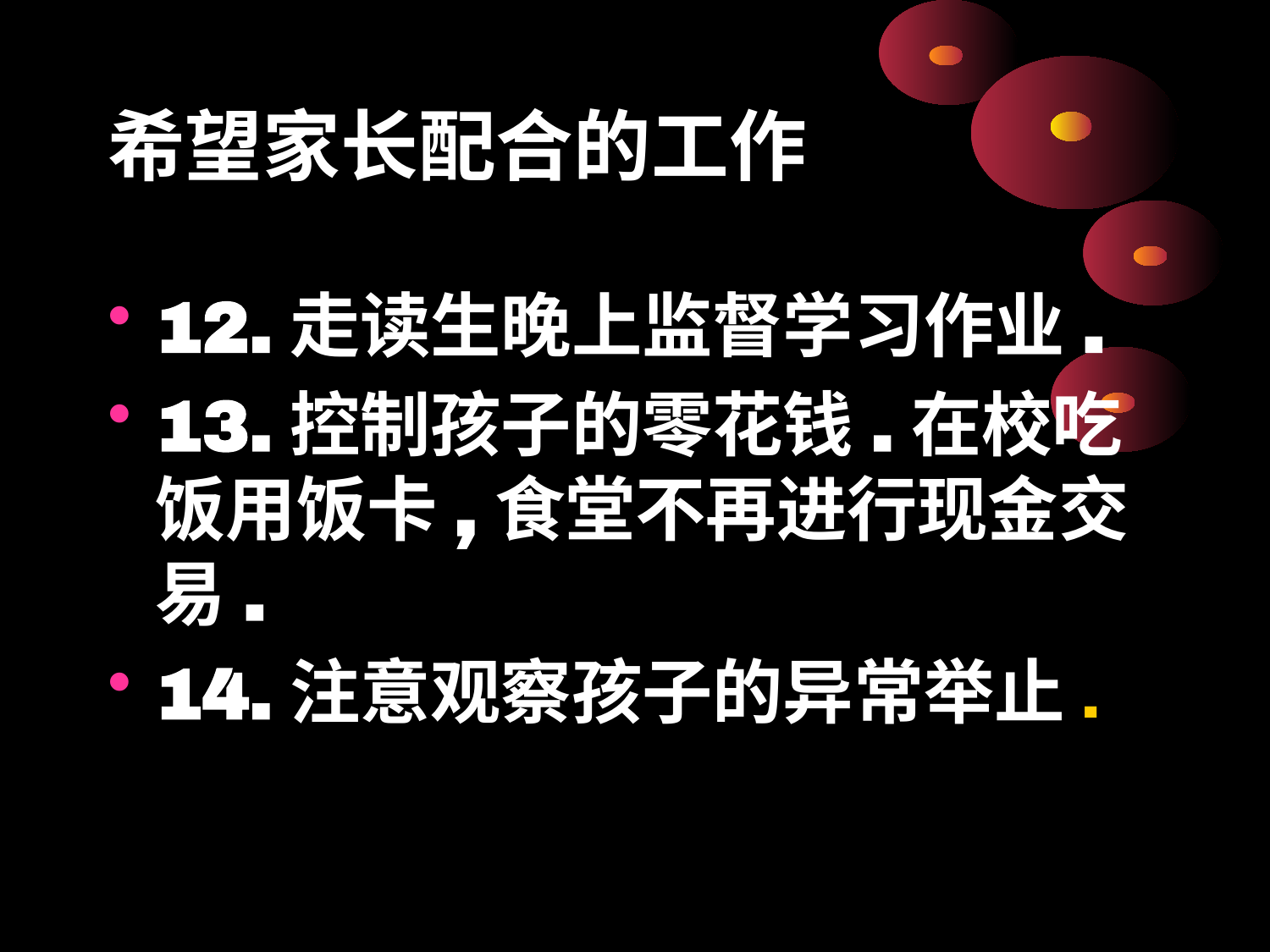

# 希望家长配合的工作
12.走读生晚上监督学习作业.
13.控制孩子的零花钱.在校吃饭用饭卡,食堂不再进行现金交易.
14.注意观察孩子的异常举止.